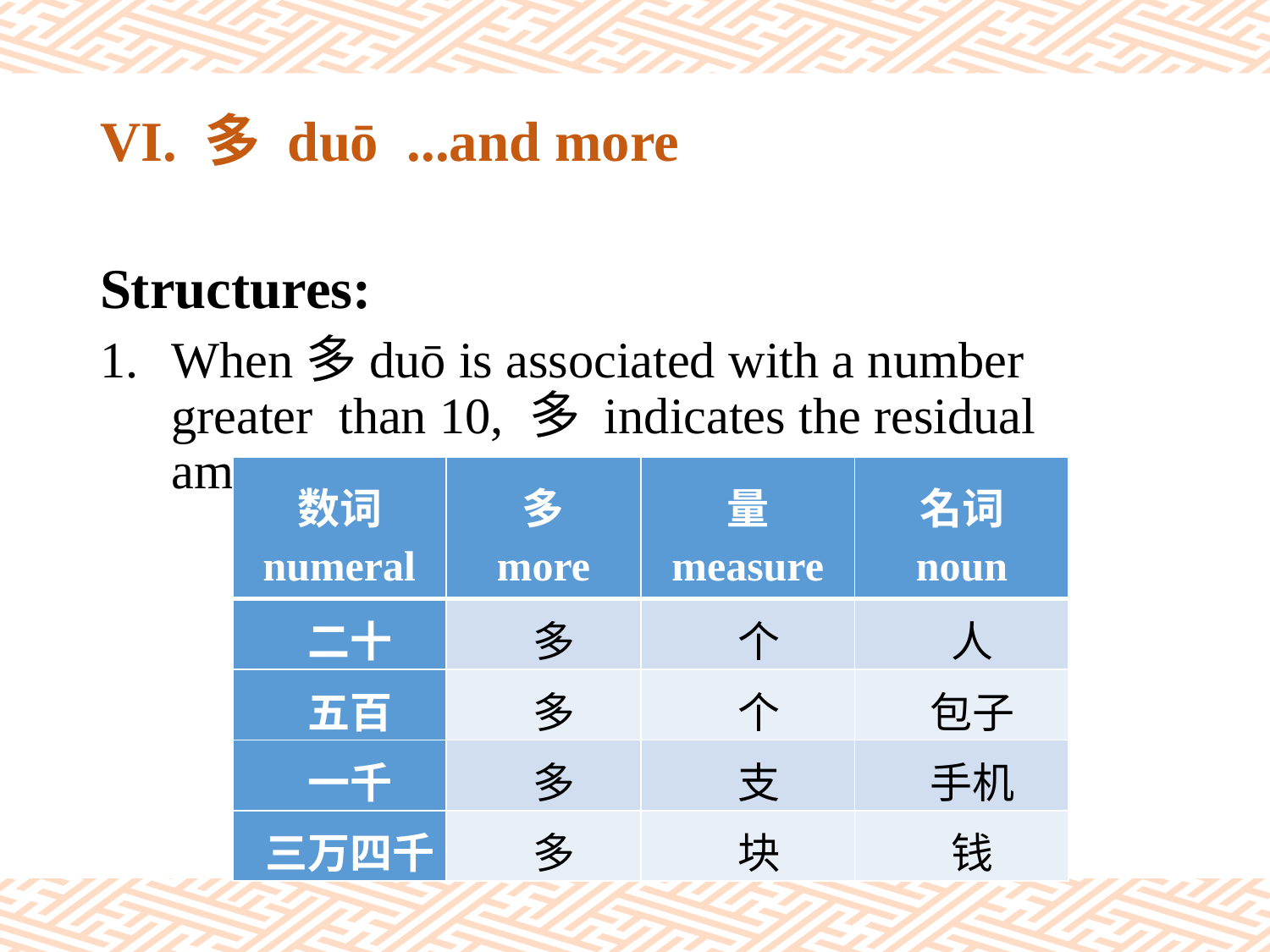

# VI. 多 duō  ...and more
Structures:
When多duō is associated with a number greater  than 10, 多 indicates the residual amount.
| 数词 numeral | 多 more | 量 measure | 名词 noun |
| --- | --- | --- | --- |
| 二十 | 多 | 个 | 人 |
| 五百 | 多 | 个 | 包子 |
| 一千 | 多 | 支 | 手机 |
| 三万四千 | 多 | 块 | 钱 |